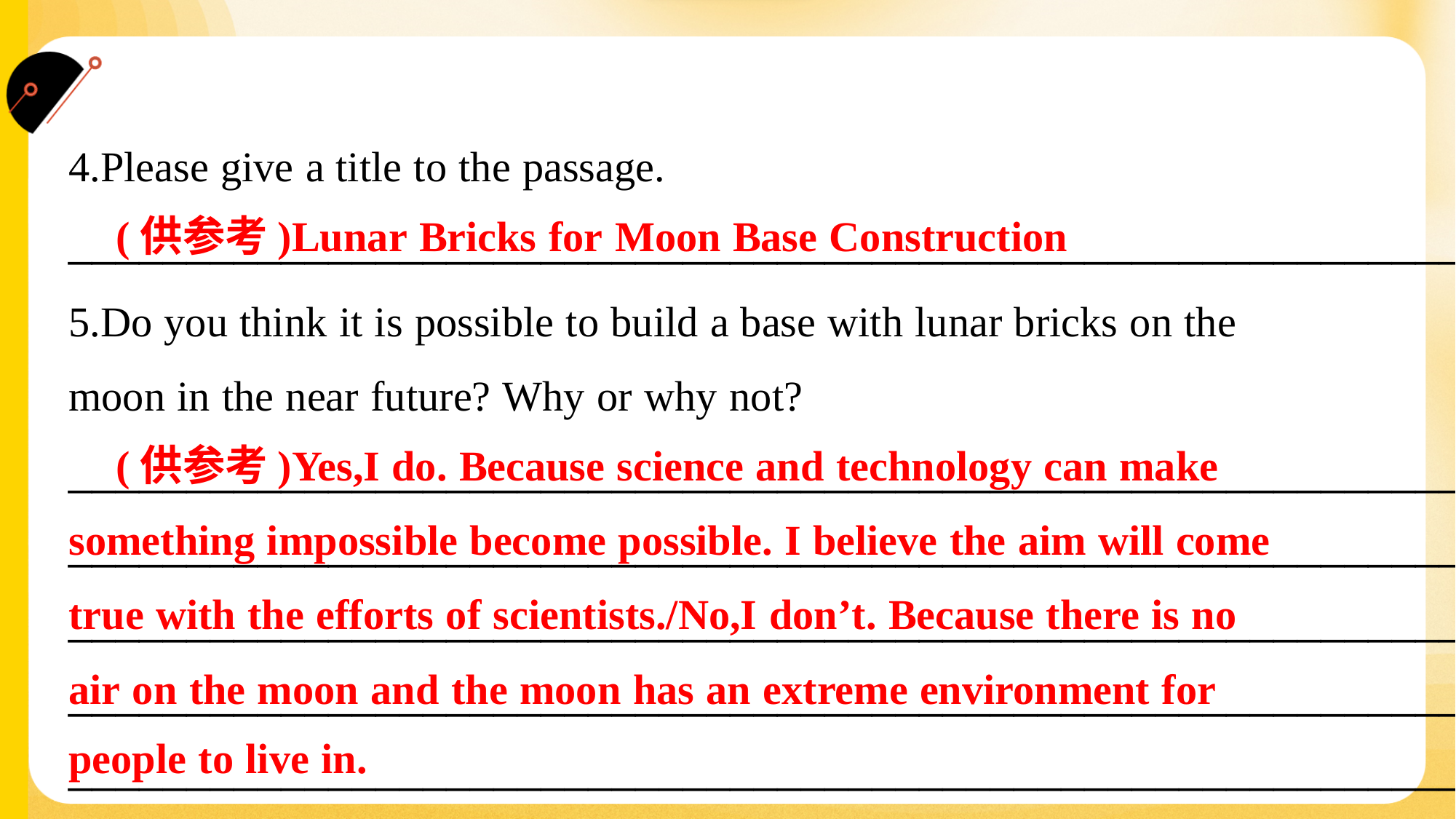

4.Please give a title to the passage.
______________________________________________________________

    (供参考)Lunar Bricks for Moon Base Construction
5.Do you think it is possible to build a base with lunar bricks on the
moon in the near future? Why or why not?
______________________________________________________________
______________________________________________________________
______________________________________________________________
______________________________________________________________
______________________________________________________________

    (供参考)Yes,I do. Because science and technology can make
something impossible become possible. I believe the aim will come
true with the efforts of scientists./No,I don’t. Because there is no
air on the moon and the moon has an extreme environment for
people to live in.